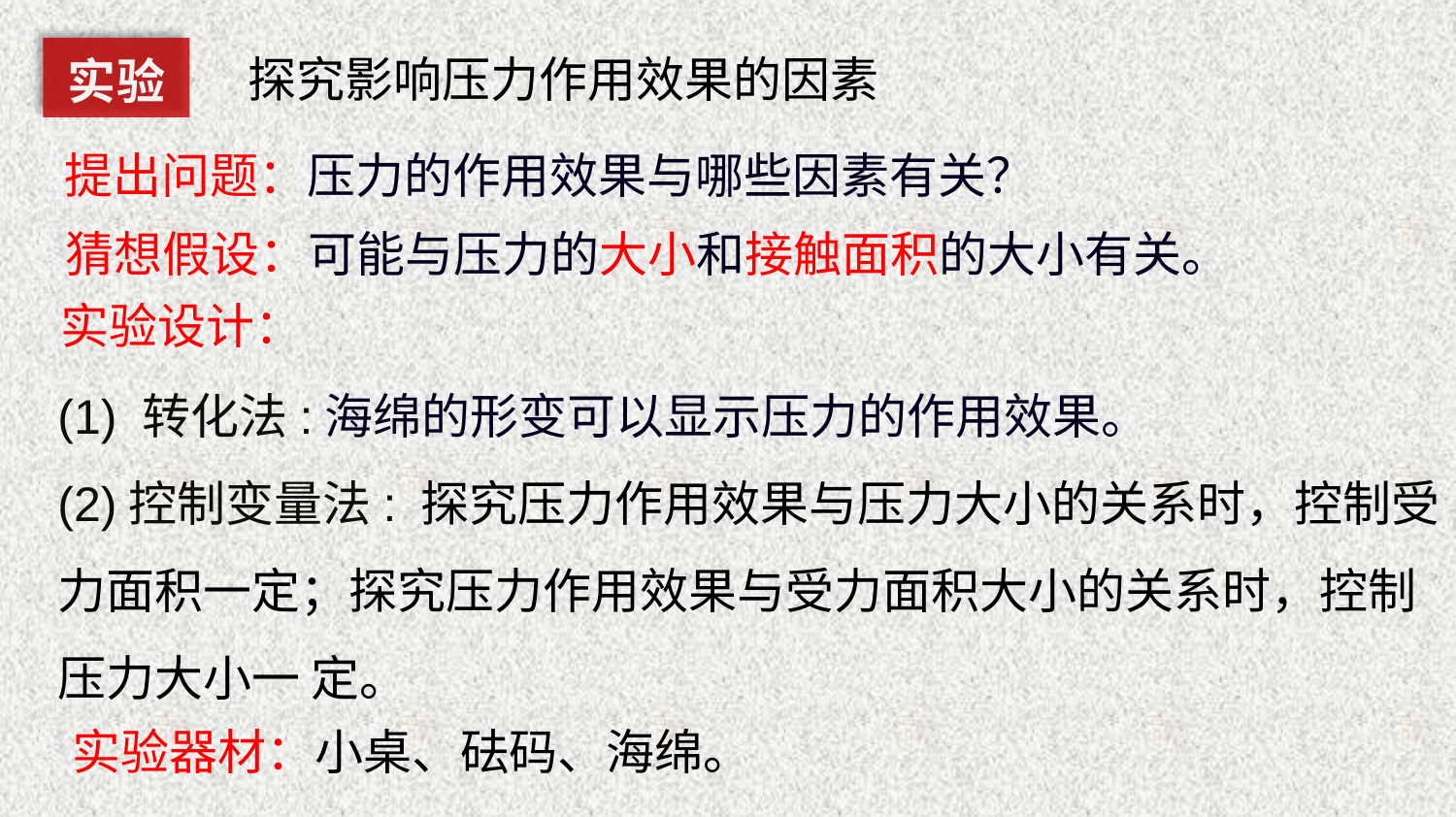

实验
探究影响压力作用效果的因素
提出问题：压力的作用效果与哪些因素有关？
猜想假设：可能与压力的大小和接触面积的大小有关。
实验设计：
(1) 转化法:海绵的形变可以显示压力的作用效果。
(2)控制变量法: 探究压力作用效果与压力大小的关系时，控制受力面积一定；探究压力作用效果与受力面积大小的关系时，控制压力大小一 定。
实验器材：小桌、砝码、海绵。